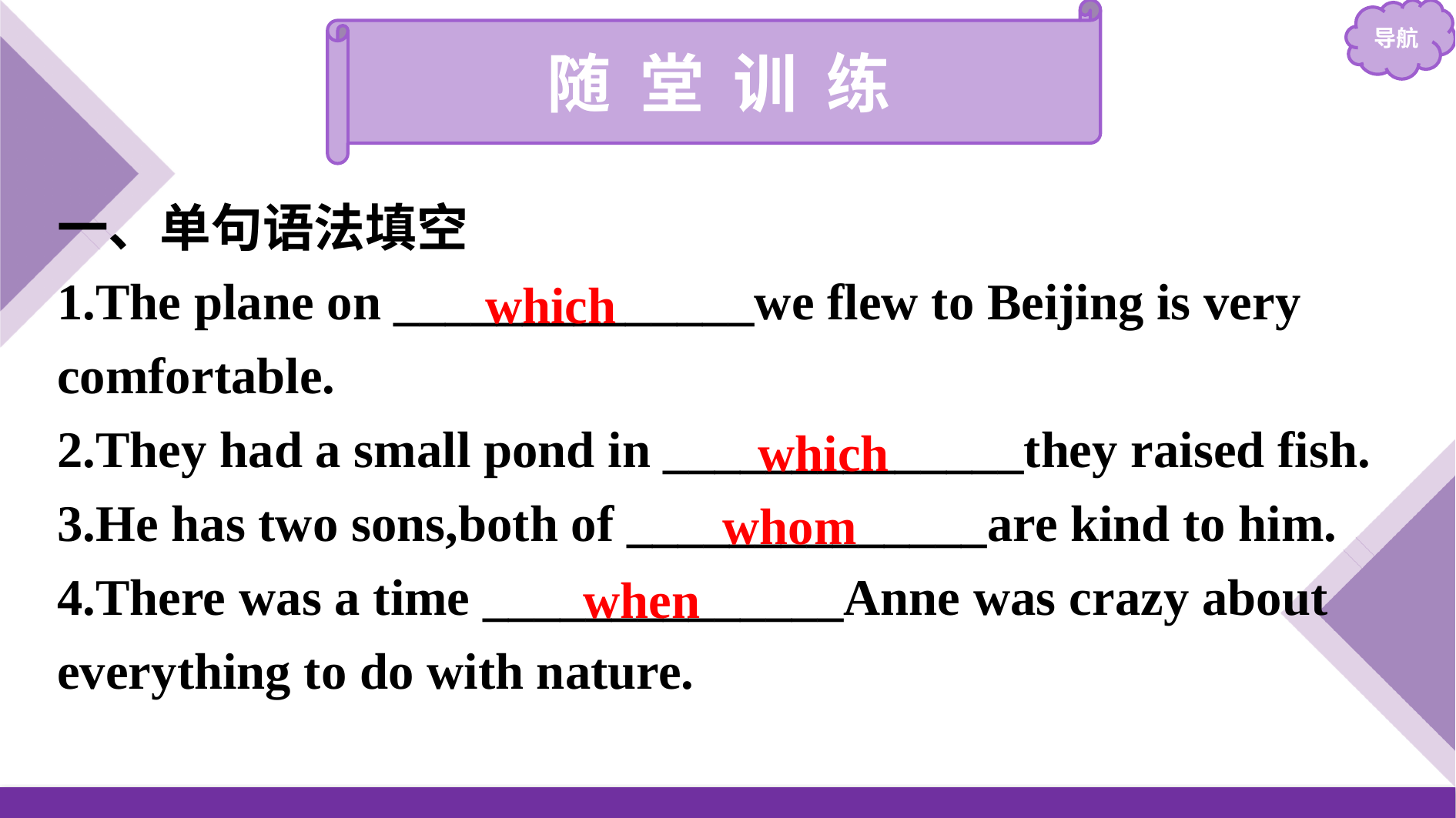

随  堂  训  练
一、单句语法填空
1.The plane on ______________we flew to Beijing is very comfortable.
2.They had a small pond in ______________they raised fish.
3.He has two sons,both of ______________are kind to him.
4.There was a time ______________Anne was crazy about everything to do with nature.
which
which
whom
when